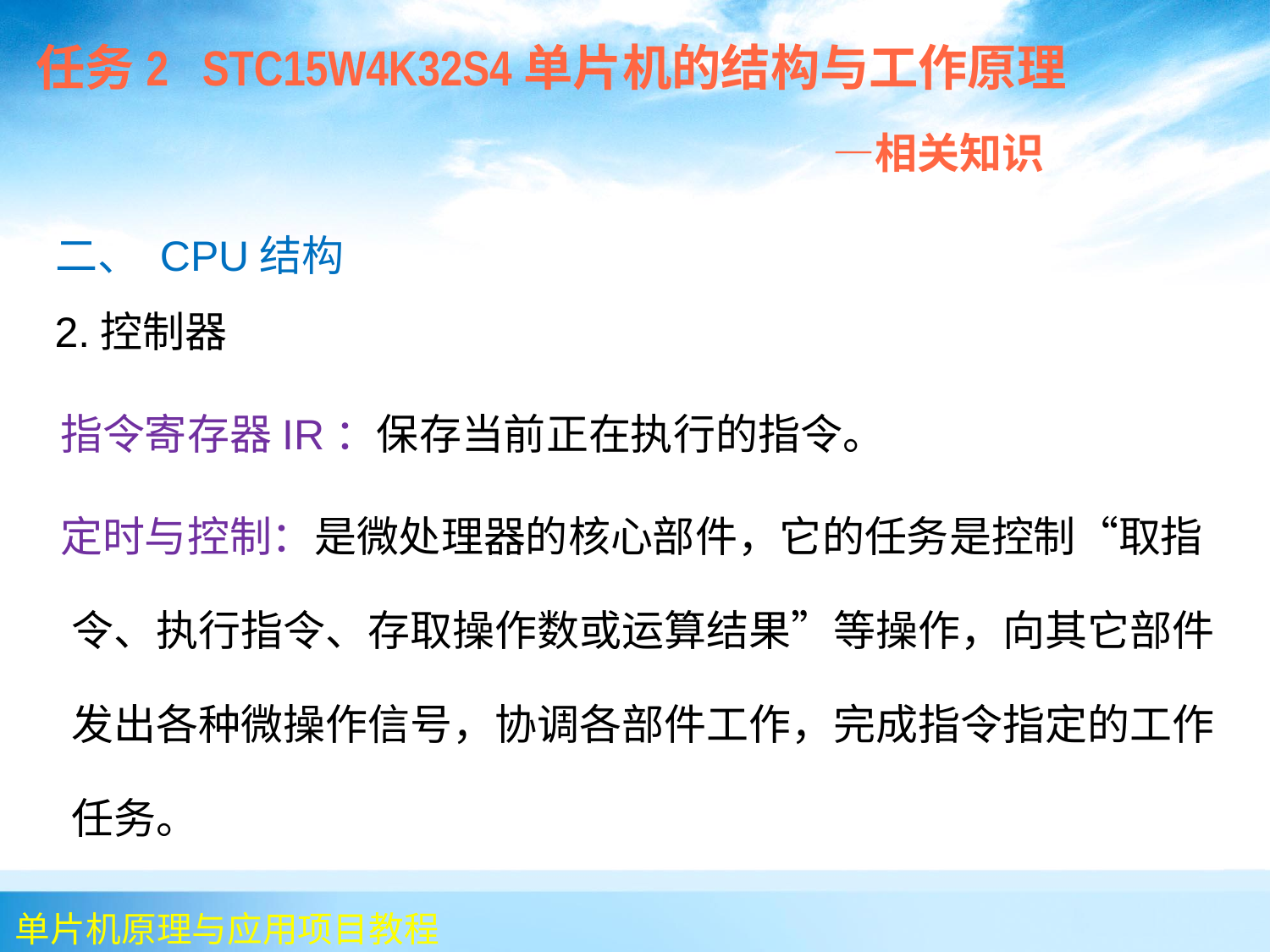

任务2   STC15W4K32S4单片机的结构与工作原理
                                                                       —相关知识
  二、 CPU结构
  2.控制器
  指令寄存器IR：保存当前正在执行的指令。
  定时与控制：是微处理器的核心部件，它的任务是控制“取指令、执行指令、存取操作数或运算结果”等操作，向其它部件发出各种微操作信号，协调各部件工作，完成指令指定的工作任务。